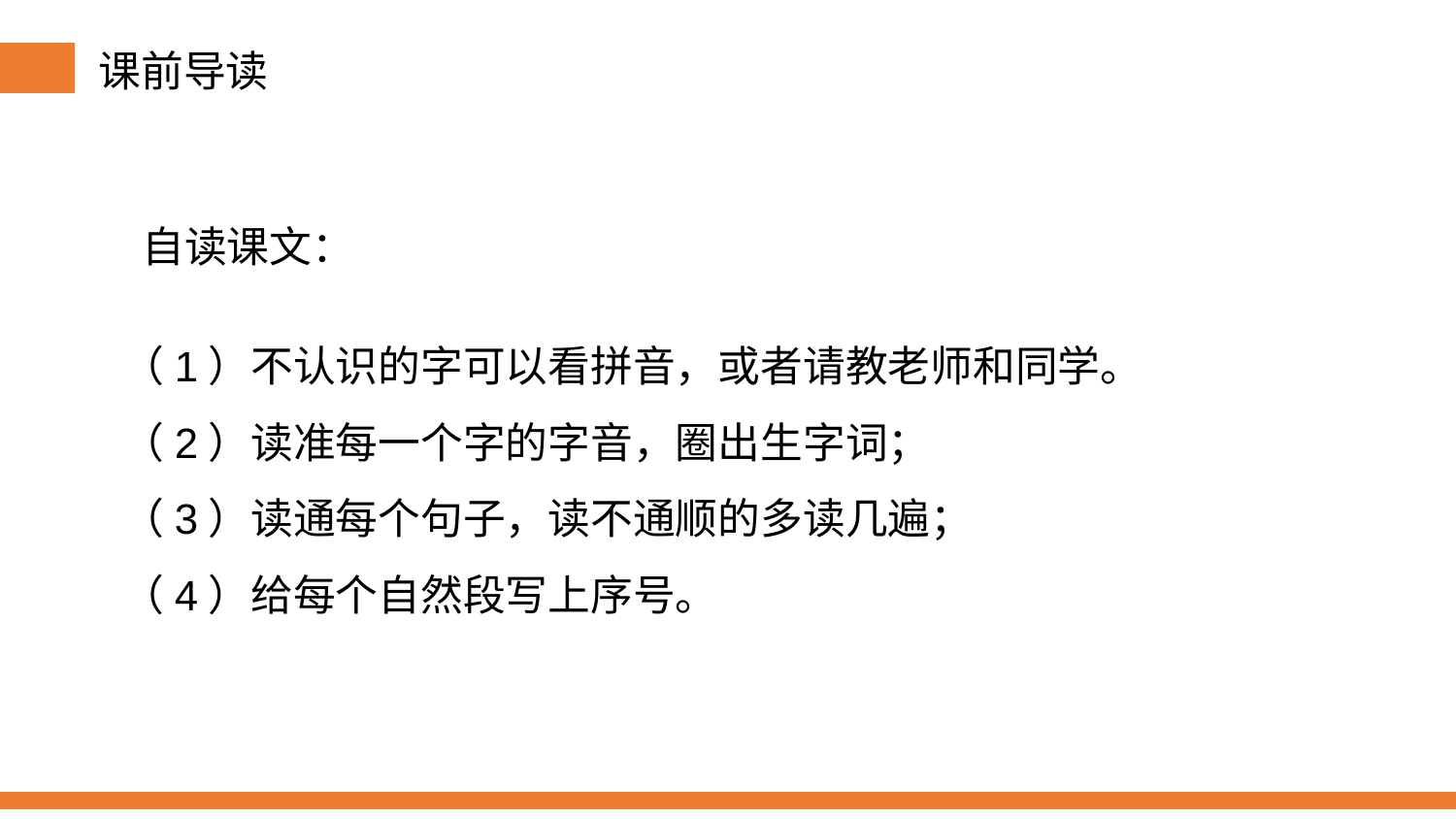

课前导读
自读课文：
（1）不认识的字可以看拼音，或者请教老师和同学。
（2）读准每一个字的字音，圈出生字词；
（3）读通每个句子，读不通顺的多读几遍；
（4）给每个自然段写上序号。